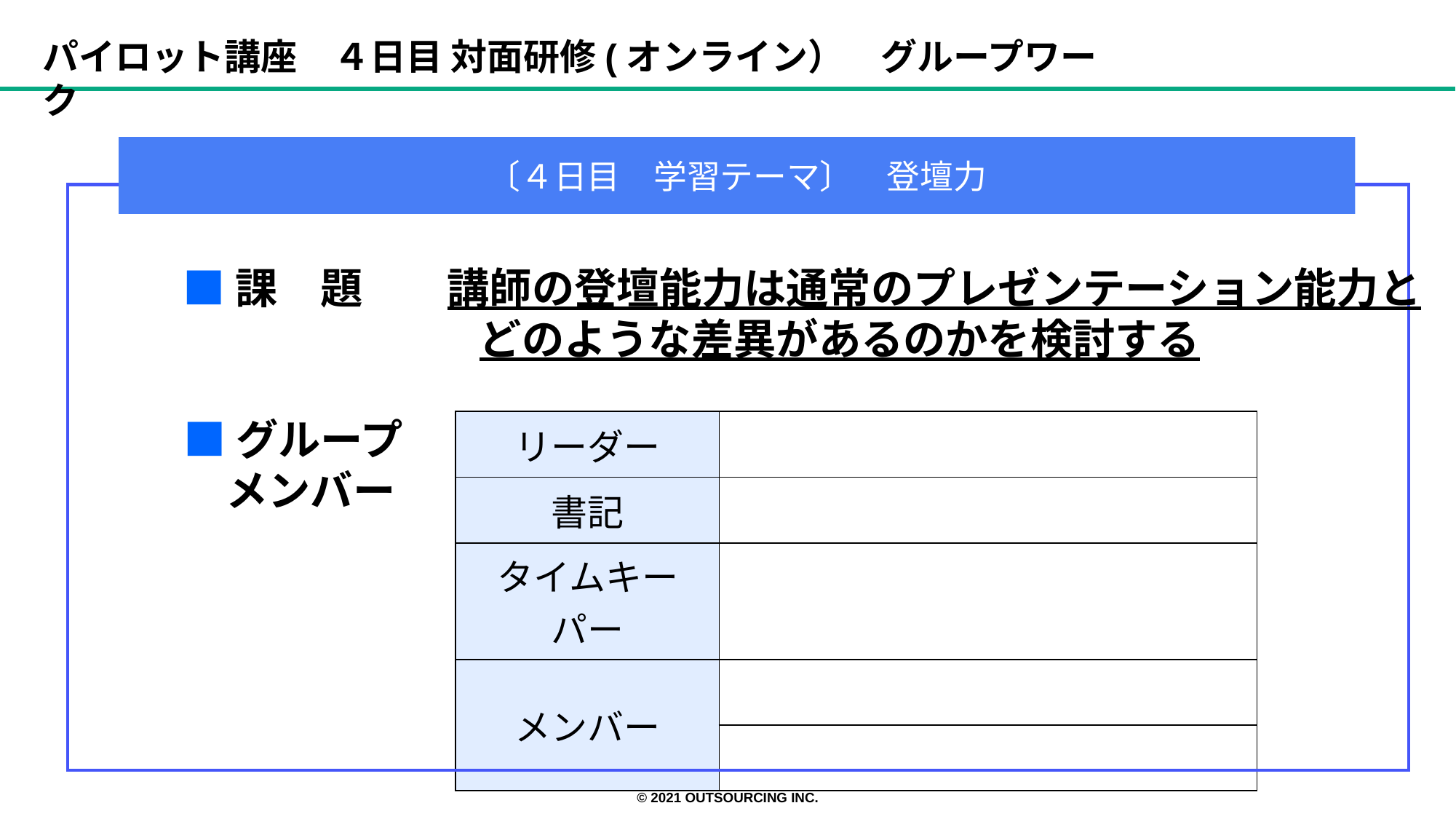

パイロット講座　４日目 対面研修(オンライン）　グループワーク
〔４日目　学習テーマ〕　登壇力

■課　題　　講師の登壇能力は通常のプレゼンテーション能力と
　　　　　　　どのような差異があるのかを検討する
■グループ
　メンバー
| リーダー |  |
| --- | --- |
| 書記 |  |
| タイムキーパー |  |
| メンバー |  |
|  |  |
© 2021 OUTSOURCING Inc.